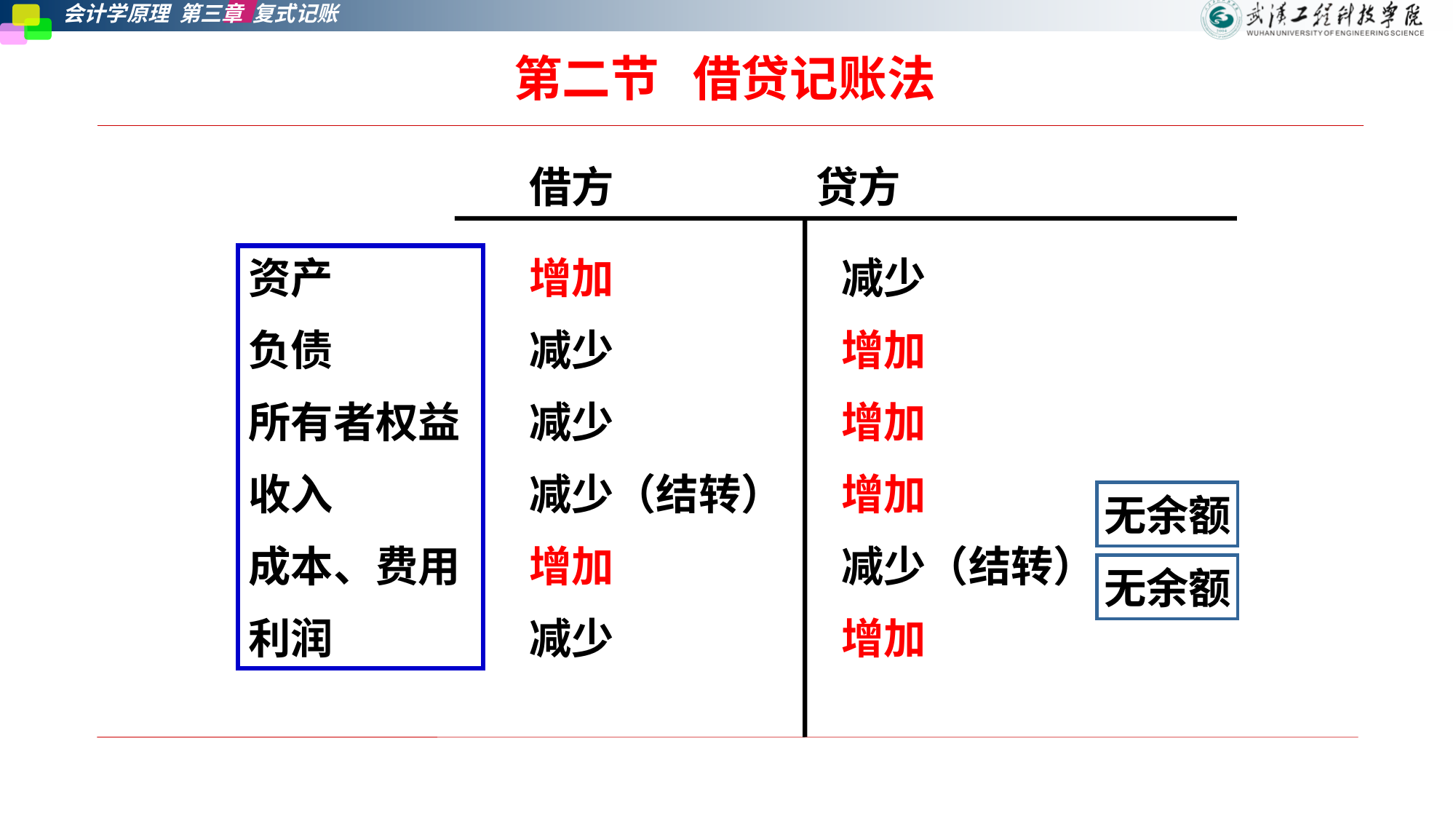

第二节   借贷记账法
借方                     贷方

资产
负债
所有者权益
收入
成本、费用
利润
增加
减少
减少
减少（结转）
增加
减少
减少
增加
增加
增加
减少（结转）
增加
无余额
无余额